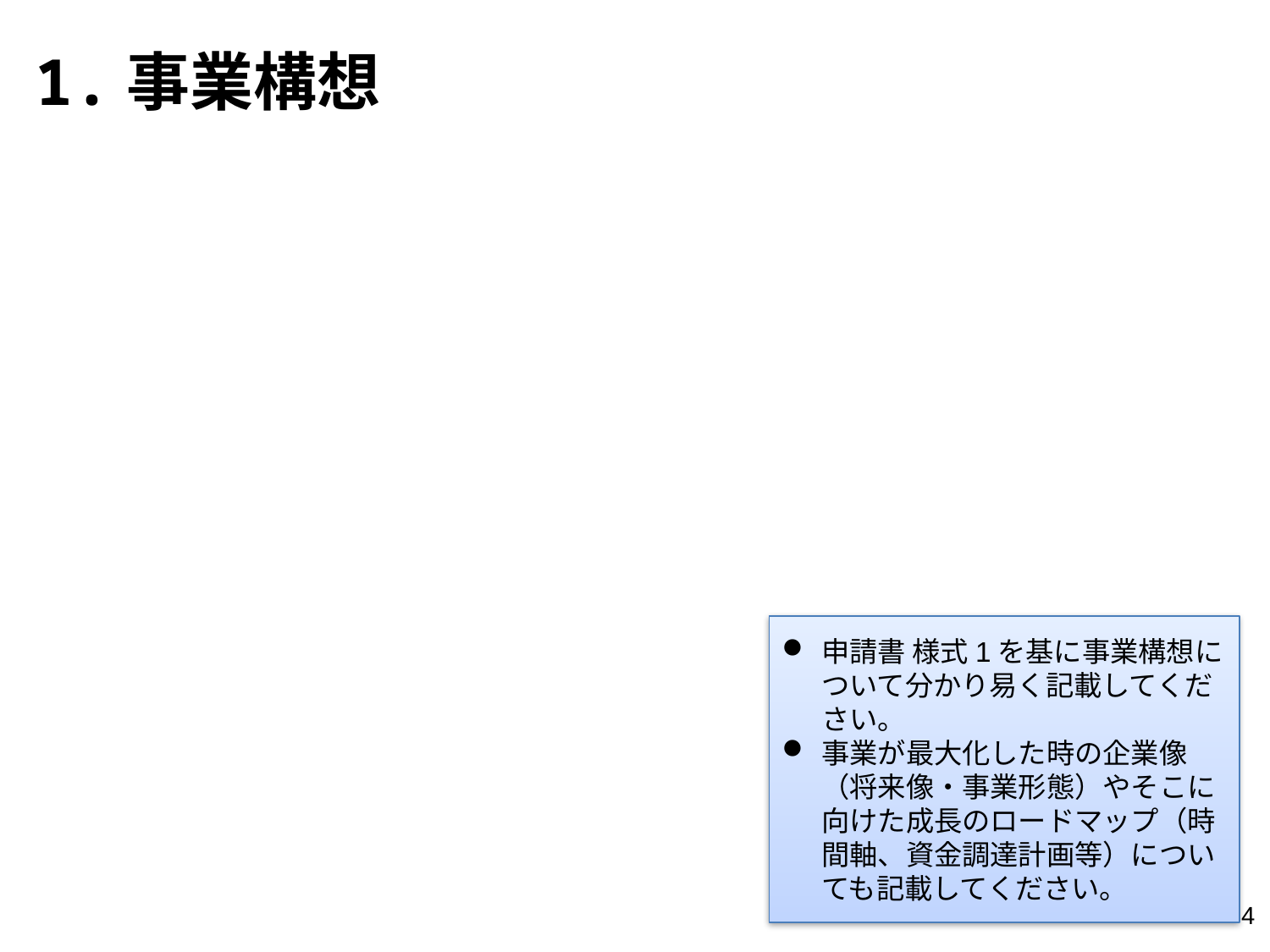

# 1.事業構想
申請書 様式1を基に事業構想について分かり易く記載してください。
事業が最大化した時の企業像（将来像・事業形態）やそこに向けた成長のロードマップ（時間軸、資金調達計画等）についても記載してください。
4